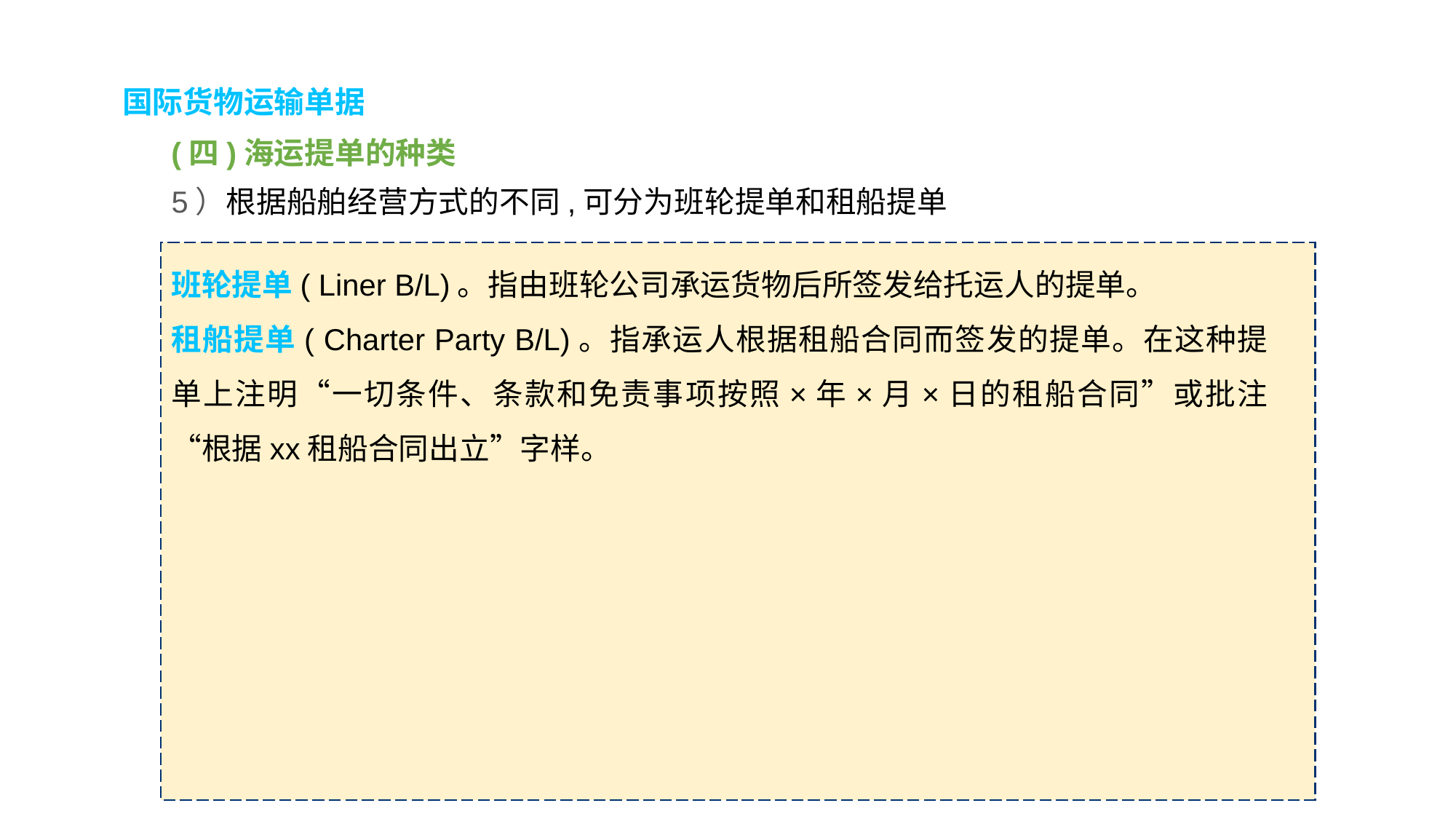

国际货物运输单据
(四)海运提单的种类
5）根据船舶经营方式的不同,可分为班轮提单和租船提单
班轮提单( Liner B/L)。指由班轮公司承运货物后所签发给托运人的提单。
租船提单( Charter Party B/L)。指承运人根据租船合同而签发的提单。在这种提单上注明“一切条件、条款和免责事项按照×年×月×日的租船合同”或批注“根据xx租船合同出立”字样。